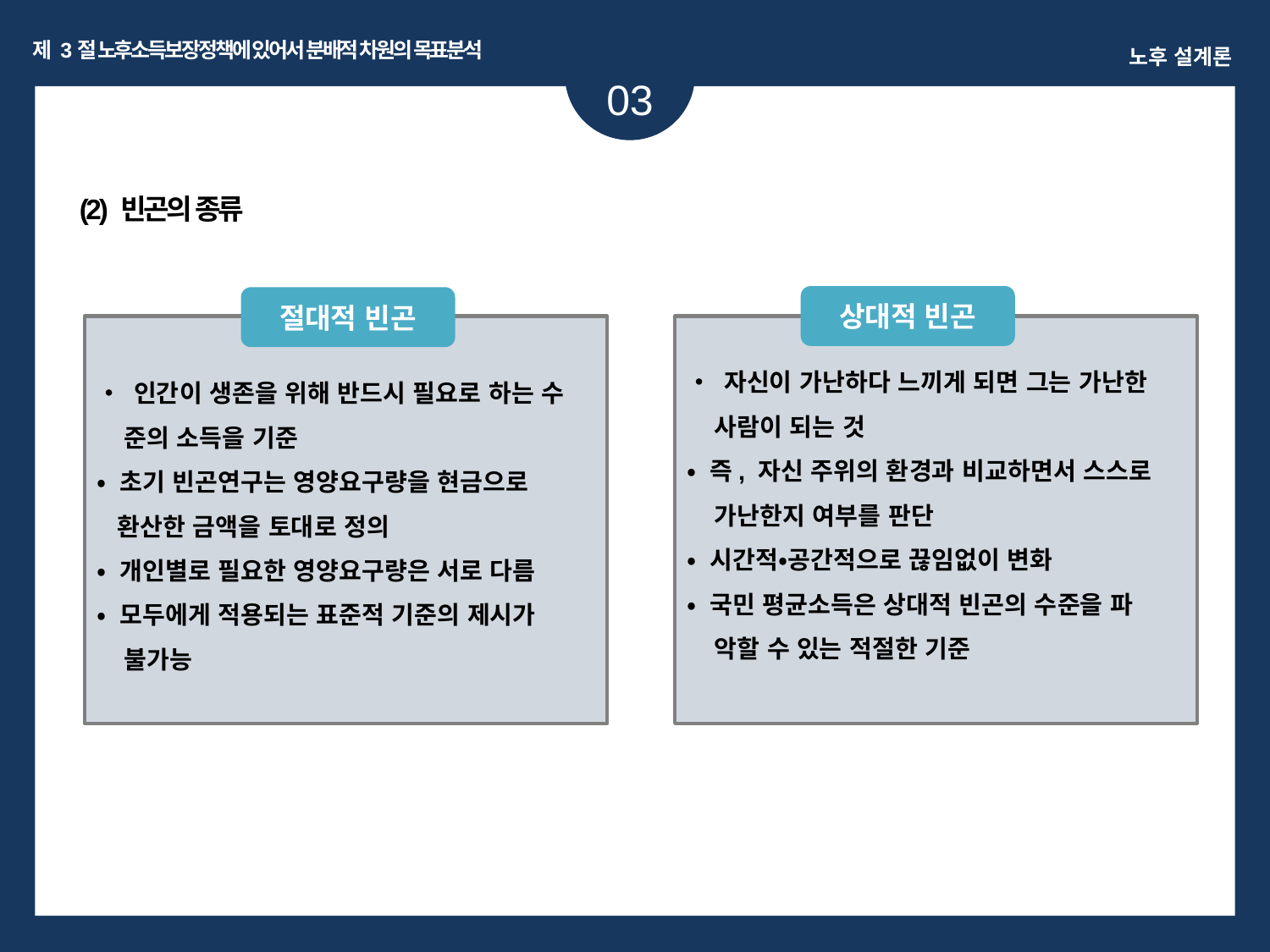

제 3절 노후소득보장정책에 있어서 분배적 차원의 목표분석
노후 설계론
03
ㅏㅏ
(2) 빈곤의 종류
상대적 빈곤
절대적 빈곤

• 자신이 가난하다 느끼게 되면 그는 가난한
   사람이 되는 것
• 즉, 자신 주위의 환경과 비교하면서 스스로
   가난한지 여부를 판단
• 시간적•공간적으로 끊임없이 변화
• 국민 평균소득은 상대적 빈곤의 수준을 파
   악할 수 있는 적절한 기준
• 인간이 생존을 위해 반드시 필요로 하는 수
   준의 소득을 기준
• 초기 빈곤연구는 영양요구량을 현금으로
  환산한 금액을 토대로 정의
• 개인별로 필요한 영양요구량은 서로 다름
• 모두에게 적용되는 표준적 기준의 제시가
   불가능